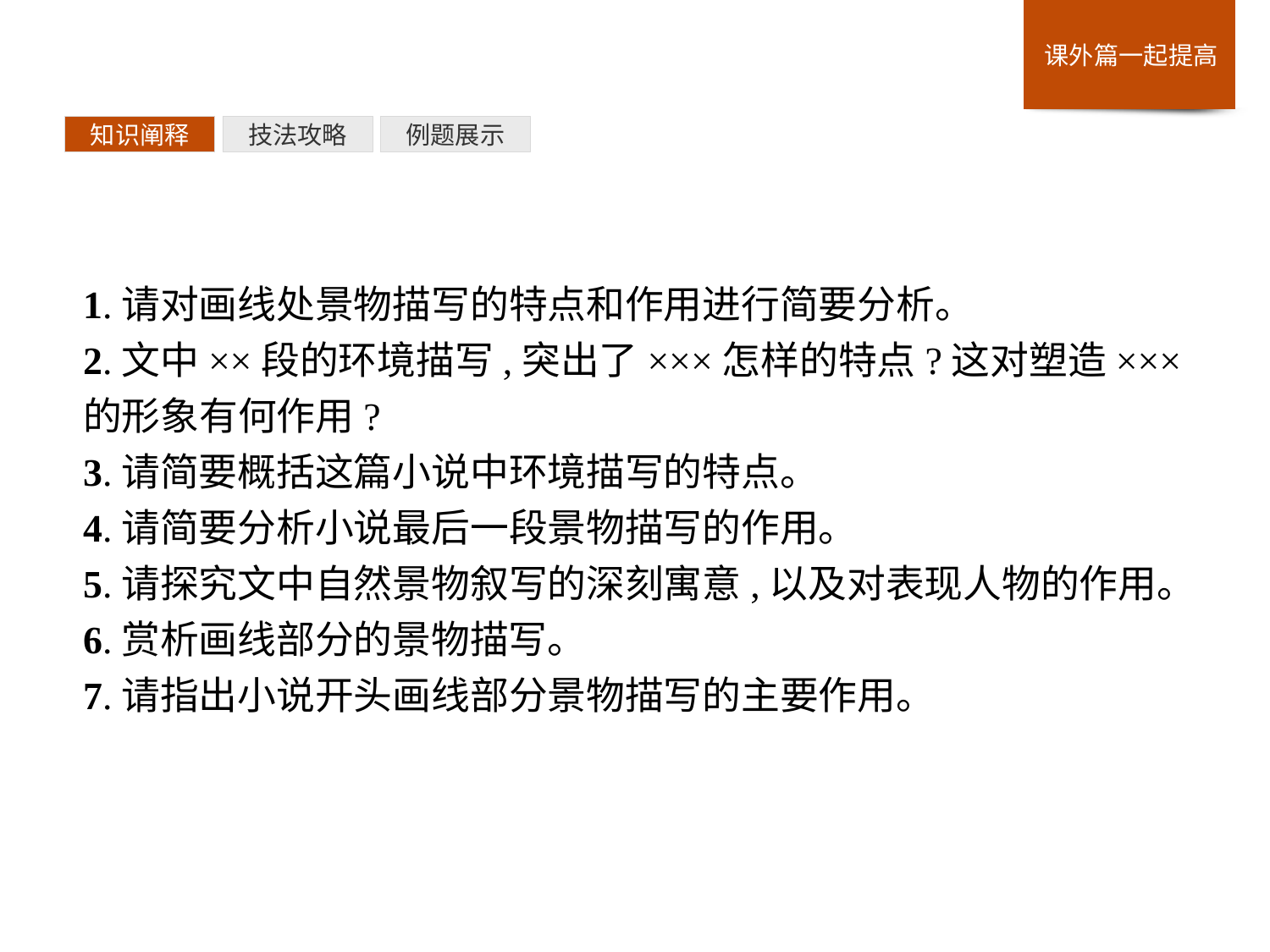

例题展示
技法攻略
知识阐释
1.请对画线处景物描写的特点和作用进行简要分析。
2.文中××段的环境描写,突出了×××怎样的特点?这对塑造×××的形象有何作用?
3.请简要概括这篇小说中环境描写的特点。
4.请简要分析小说最后一段景物描写的作用。
5.请探究文中自然景物叙写的深刻寓意,以及对表现人物的作用。
6.赏析画线部分的景物描写。
7.请指出小说开头画线部分景物描写的主要作用。